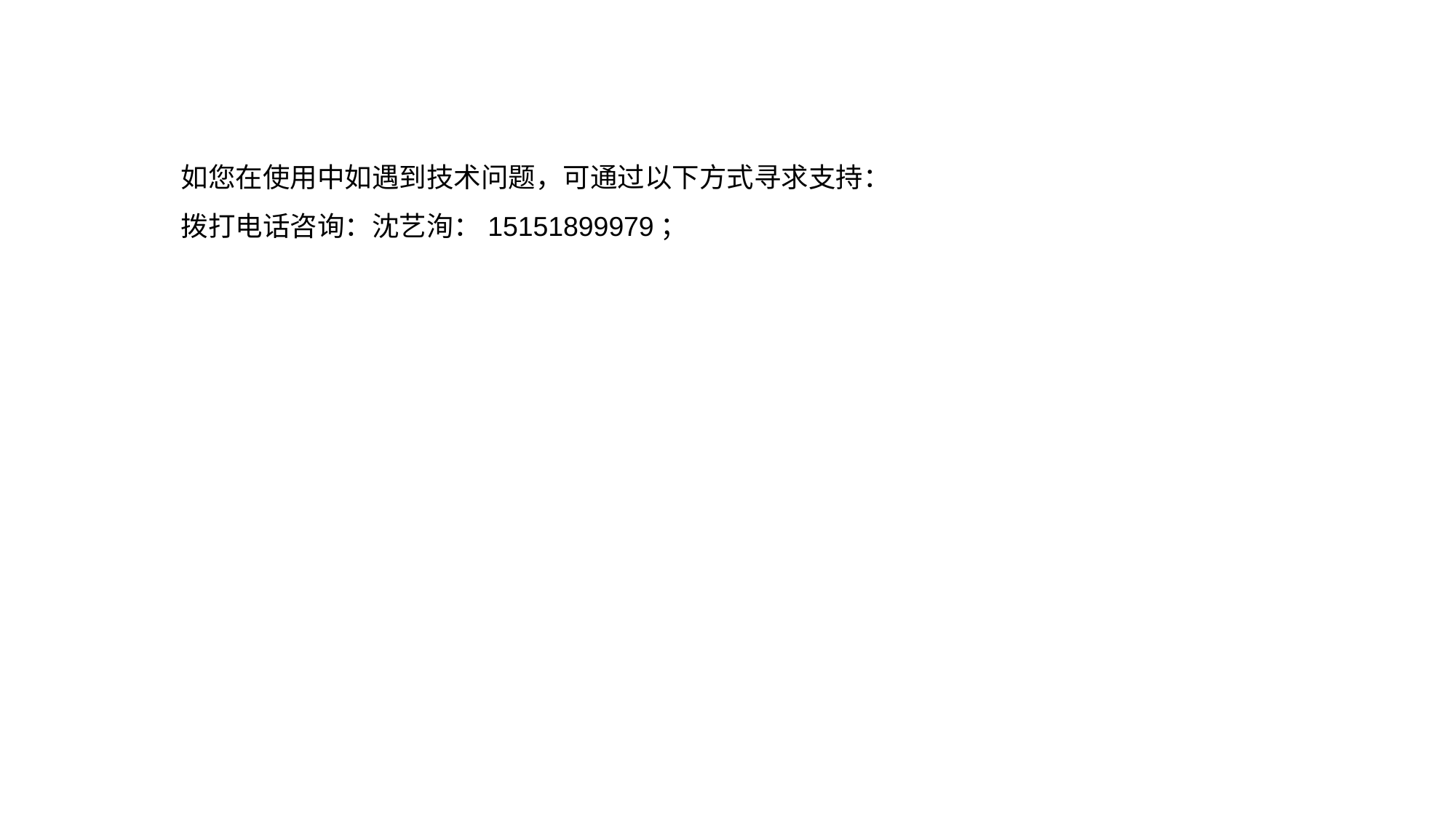

如您在使用中如遇到技术问题，可通过以下方式寻求支持：
拨打电话咨询：沈艺洵：15151899979；